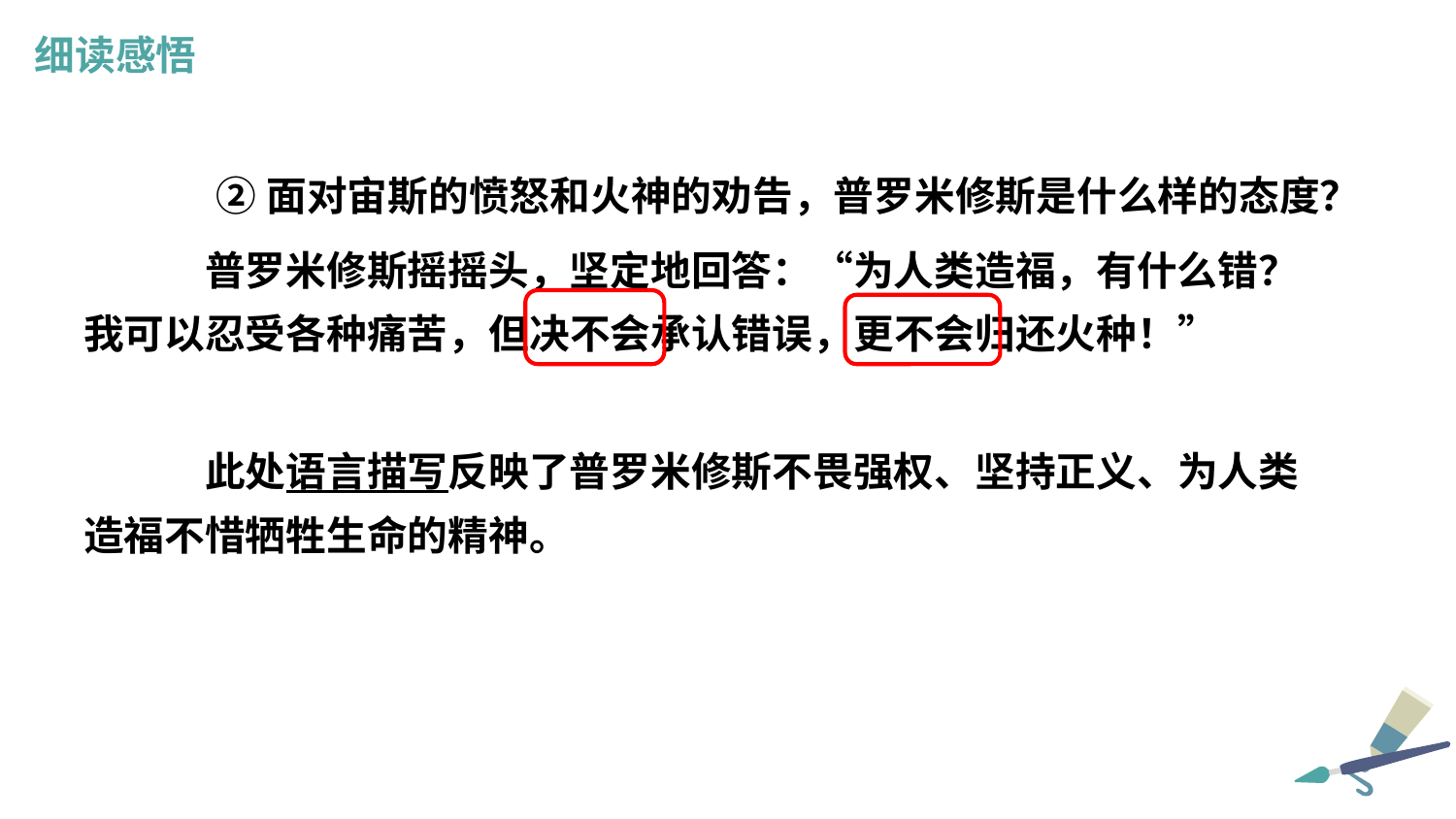

细读感悟
②面对宙斯的愤怒和火神的劝告，普罗米修斯是什么样的态度？
普罗米修斯摇摇头，坚定地回答：“为人类造福，有什么错？我可以忍受各种痛苦，但决不会承认错误，更不会归还火种！”

此处语言描写反映了普罗米修斯不畏强权、坚持正义、为人类造福不惜牺牲生命的精神。